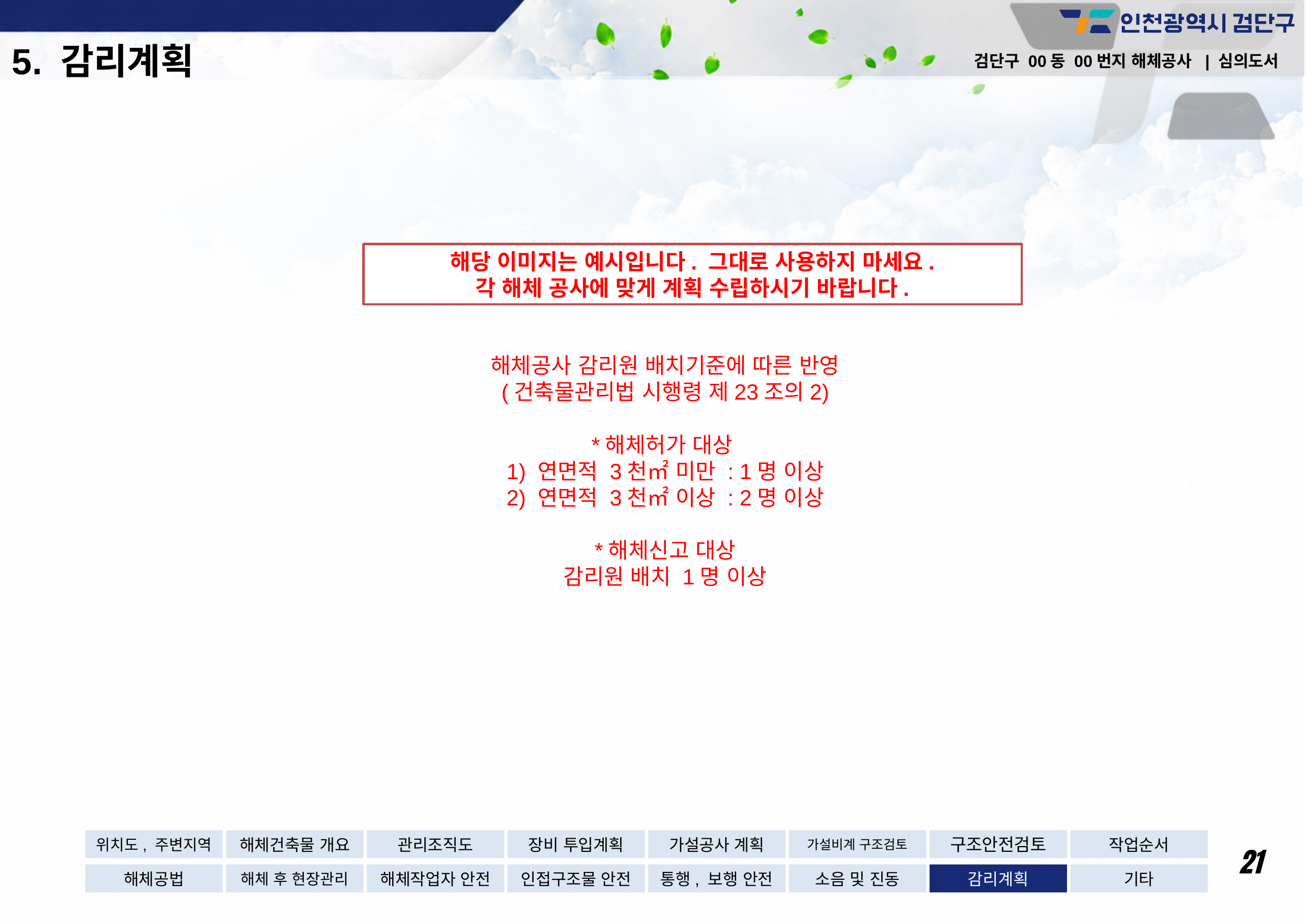

5. 감리계획
검단구 00동 00번지 해체공사  | 심의도서
# 해체공사 감리원 배치기준에 따른 반영 (건축물관리법 시행령 제23조의2) *해체허가 대상 1) 연면적 3천㎡ 미만 : 1명 이상 2) 연면적 3천㎡ 이상 : 2명 이상 *해체신고 대상 감리원 배치 1명 이상
해당 이미지는 예시입니다. 그대로 사용하지 마세요.
각 해체 공사에 맞게 계획 수립하시기 바랍니다.
위치도, 주변지역
해체건축물 개요
관리조직도
장비 투입계획
가설공사 계획
가설비계 구조검토
구조안전검토
작업순서
21
해체공법
해체 후 현장관리
해체작업자 안전
인접구조물 안전
통행, 보행 안전
소음 및 진동
감리계획
기타